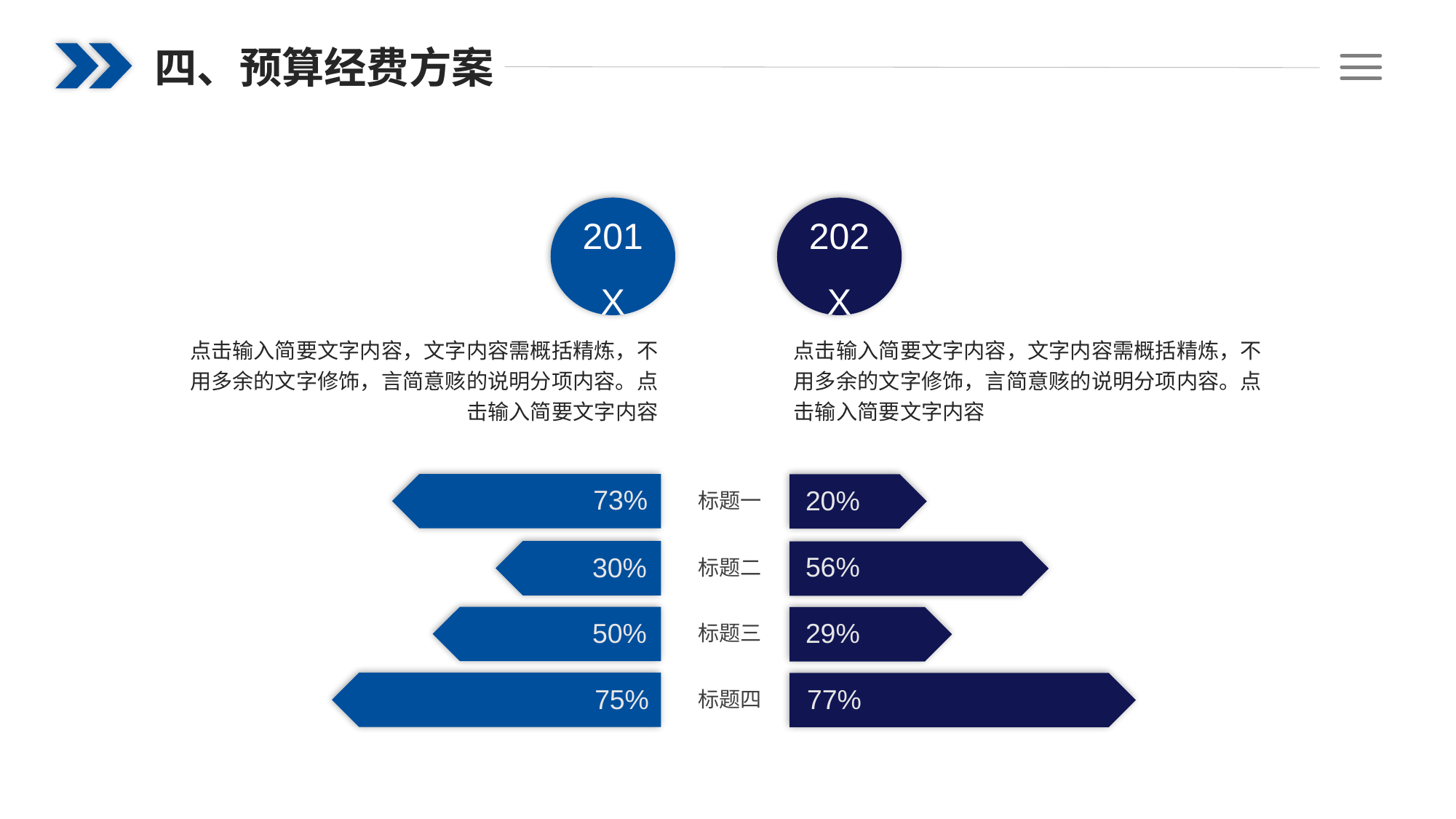

四、预算经费方案

201X
202X
点击输入简要文字内容，文字内容需概括精炼，不用多余的文字修饰，言简意赅的说明分项内容。点击输入简要文字内容
点击输入简要文字内容，文字内容需概括精炼，不用多余的文字修饰，言简意赅的说明分项内容。点击输入简要文字内容

73%

20%
标题一

30%

56%
标题二

50%

29%
标题三

75%

77%
标题四